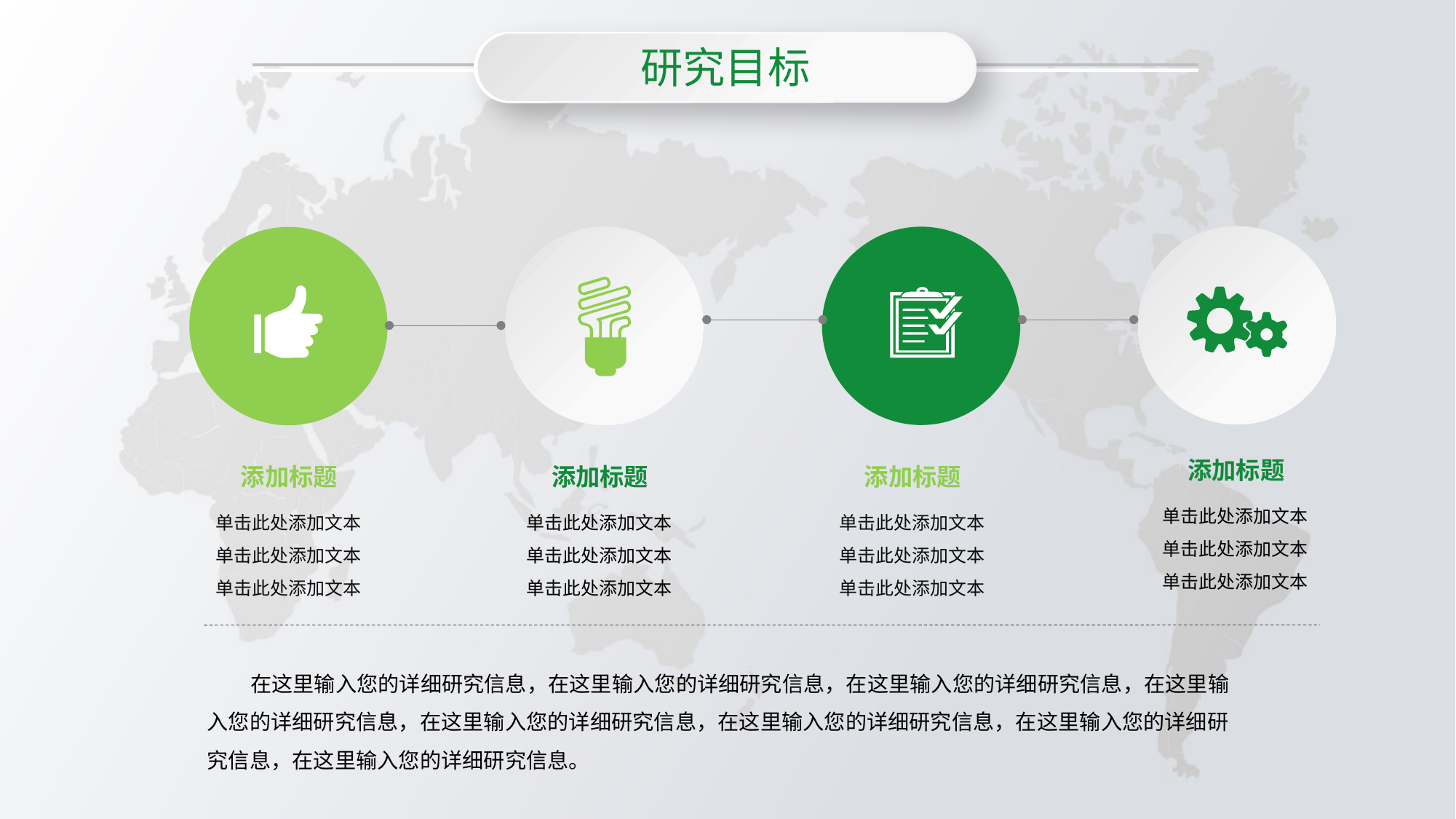

研究目标

添加标题
单击此处添加文本
单击此处添加文本
单击此处添加文本
添加标题
单击此处添加文本
单击此处添加文本
单击此处添加文本
添加标题
单击此处添加文本
单击此处添加文本
单击此处添加文本
添加标题
单击此处添加文本
单击此处添加文本
单击此处添加文本
在这里输入您的详细研究信息，在这里输入您的详细研究信息，在这里输入您的详细研究信息，在这里输入您的详细研究信息，在这里输入您的详细研究信息，在这里输入您的详细研究信息，在这里输入您的详细研究信息，在这里输入您的详细研究信息。